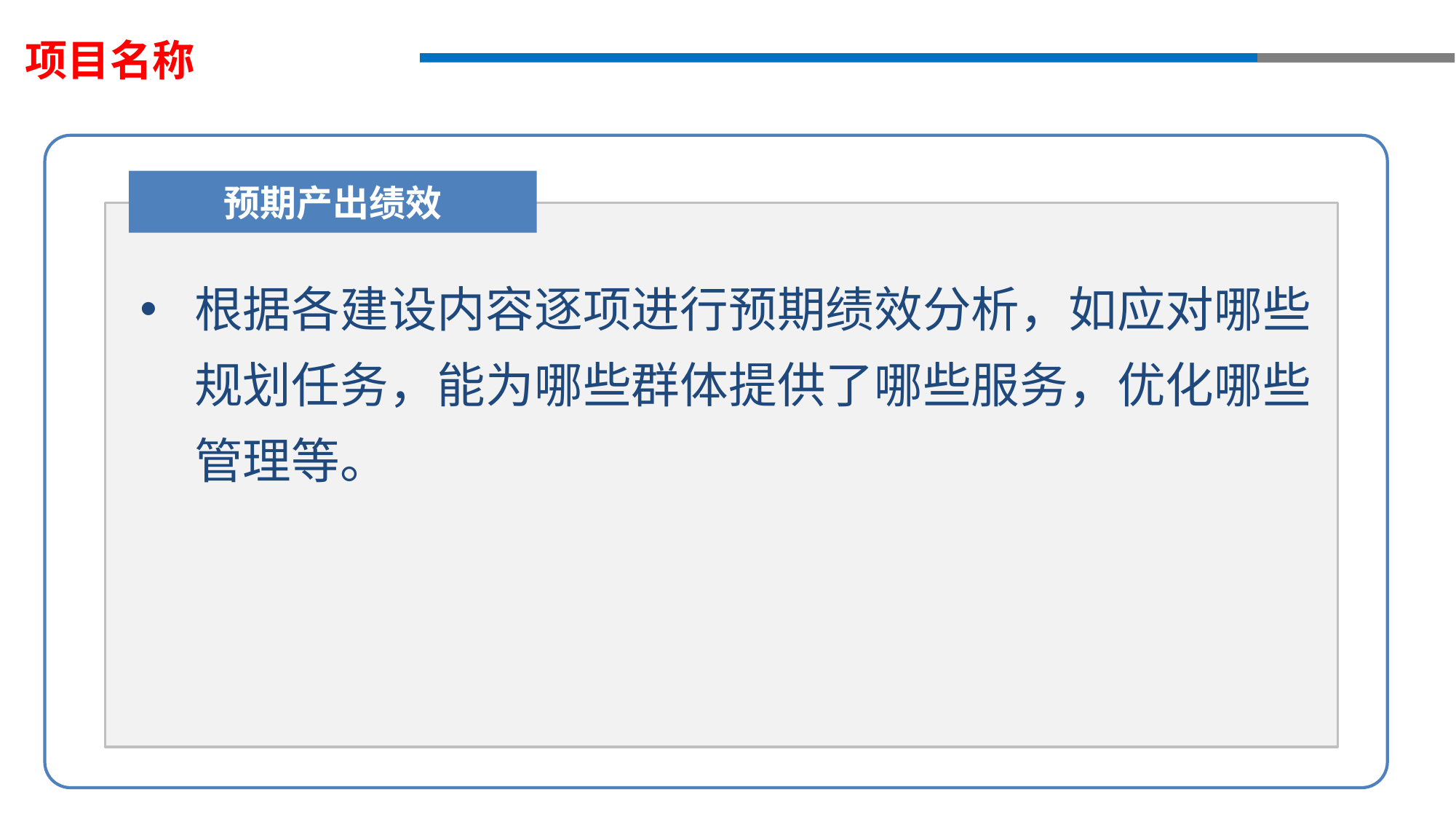

项目名称

预期产出绩效

根据各建设内容逐项进行预期绩效分析，如应对哪些规划任务，能为哪些群体提供了哪些服务，优化哪些管理等。